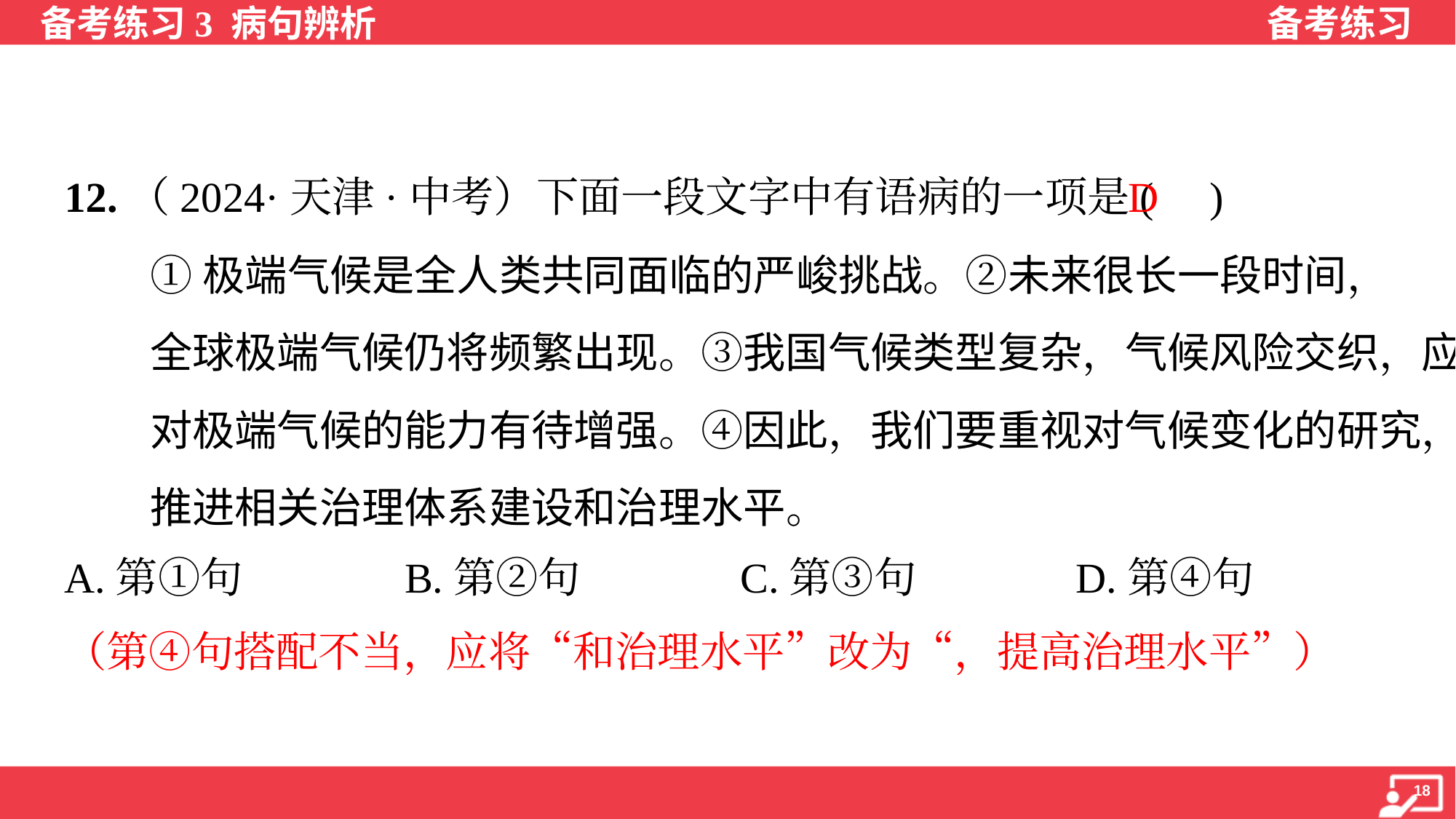

D
12.（2024·天津·中考）下面一段文字中有语病的一项是(     )
①极端气候是全人类共同面临的严峻挑战。②未来很长一段时间，
全球极端气候仍将频繁出现。③我国气候类型复杂，气候风险交织，应
对极端气候的能力有待增强。④因此，我们要重视对气候变化的研究，
推进相关治理体系建设和治理水平。
A.第①句	B.第②句	C.第③句	D.第④句
（第④句搭配不当，应将“和治理水平”改为“，提高治理水平”）